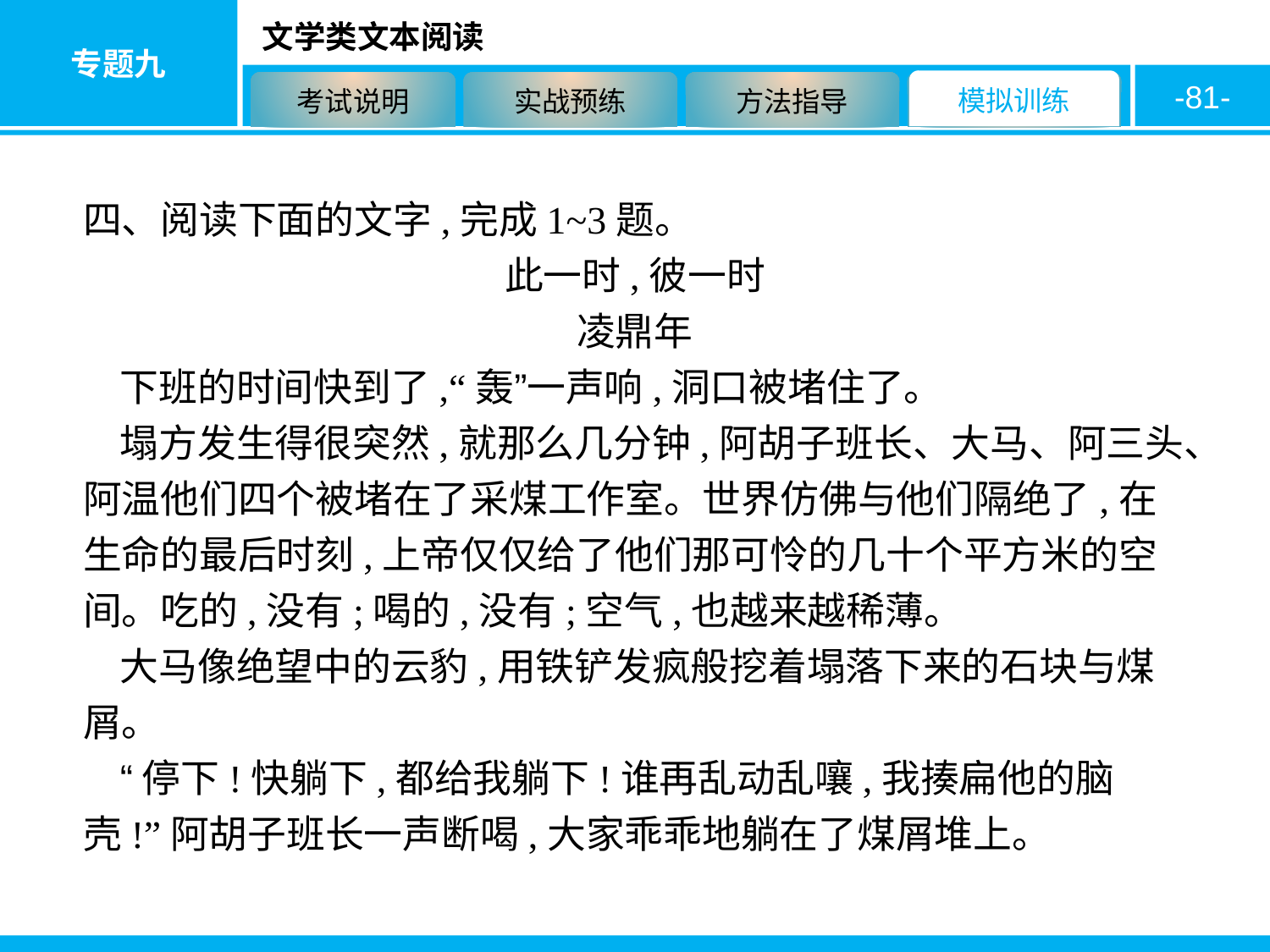

-81-
四、阅读下面的文字,完成1~3题。
此一时,彼一时
凌鼎年
下班的时间快到了,“轰”一声响,洞口被堵住了。
塌方发生得很突然,就那么几分钟,阿胡子班长、大马、阿三头、阿温他们四个被堵在了采煤工作室。世界仿佛与他们隔绝了,在生命的最后时刻,上帝仅仅给了他们那可怜的几十个平方米的空间。吃的,没有;喝的,没有;空气,也越来越稀薄。
大马像绝望中的云豹,用铁铲发疯般挖着塌落下来的石块与煤屑。
“停下!快躺下,都给我躺下!谁再乱动乱嚷,我揍扁他的脑壳!”阿胡子班长一声断喝,大家乖乖地躺在了煤屑堆上。